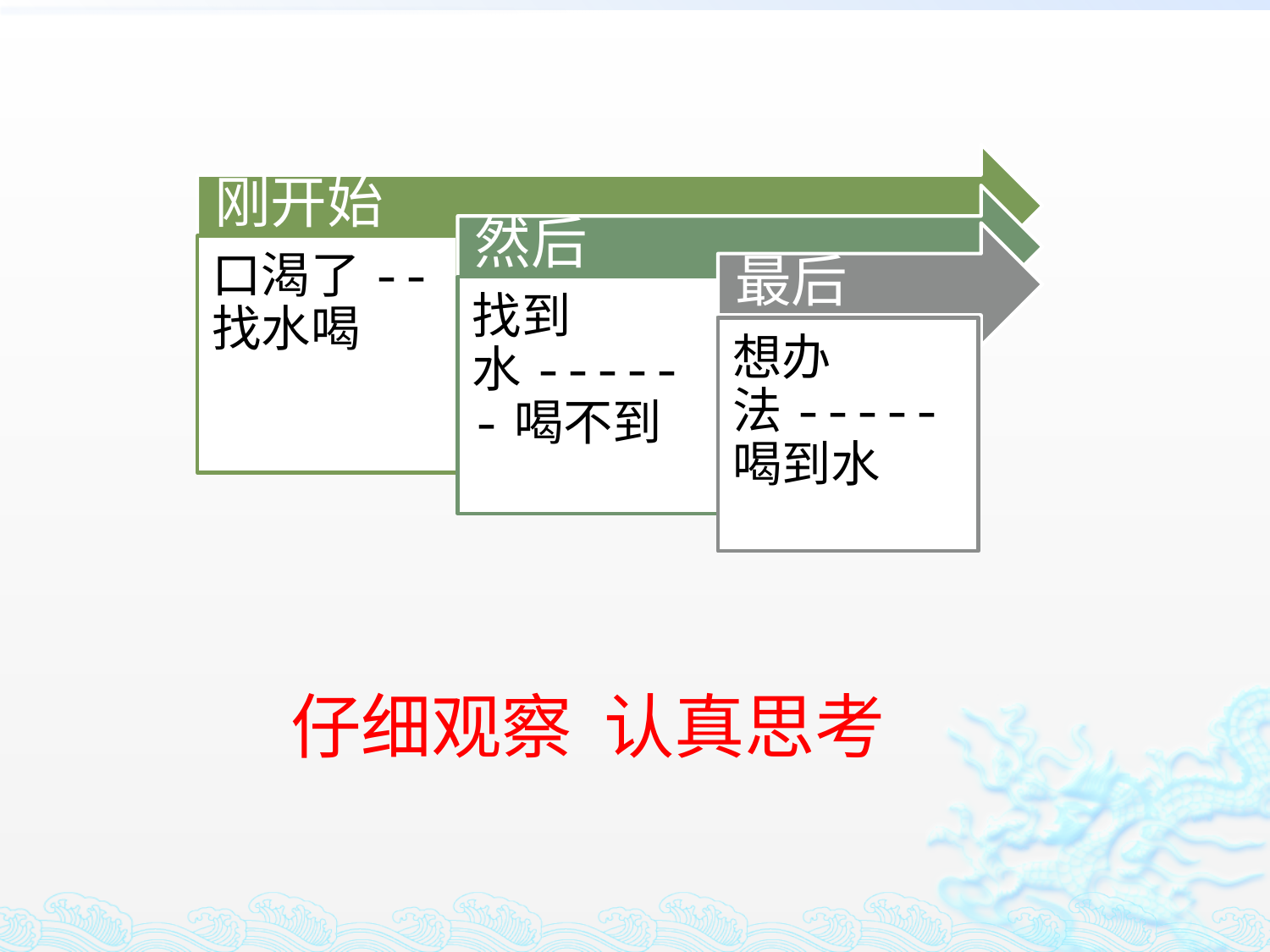

刚开始
口渴了--找水喝
然后
找到水------喝不到
最后
想办法-----喝到水
仔细观察  认真思考